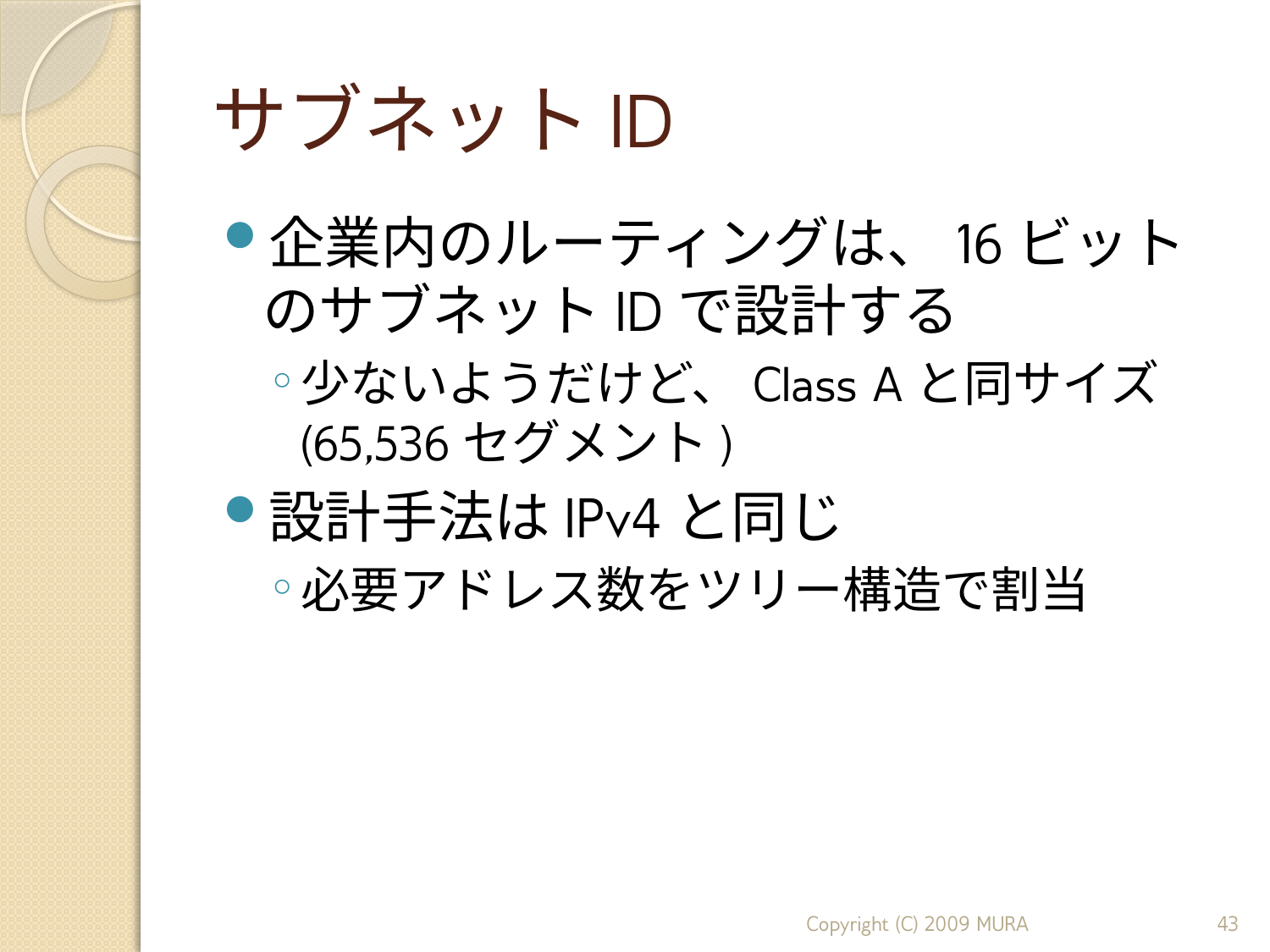

# サブネットID
企業内のルーティングは、16ビットのサブネットIDで設計する
少ないようだけど、Class Aと同サイズ(65,536セグメント)
設計手法はIPv4と同じ
必要アドレス数をツリー構造で割当
Copyright (C) 2009 MURA
43